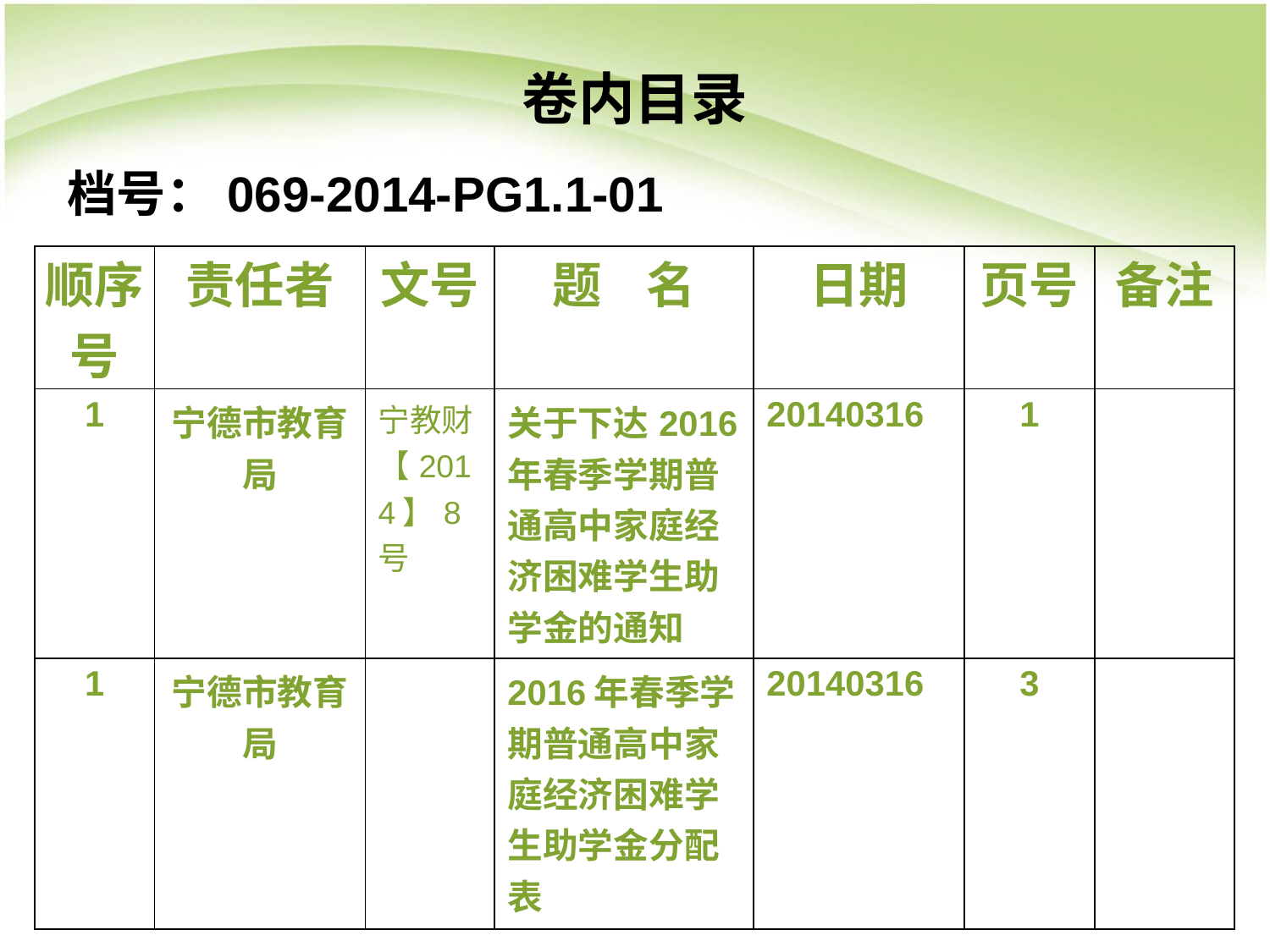

# 卷内目录
档号：069-2014-PG1.1-01
| 顺序号 | 责任者 | 文号 | 题 名 | 日期 | 页号 | 备注 |
| --- | --- | --- | --- | --- | --- | --- |
| 1 | 宁德市教育局 | 宁教财【2014】8号 | 关于下达2016年春季学期普通高中家庭经济困难学生助学金的通知 | 20140316 | 1 |  |
| 1 | 宁德市教育局 |  | 2016年春季学期普通高中家庭经济困难学生助学金分配表 | 20140316 | 3 |  |